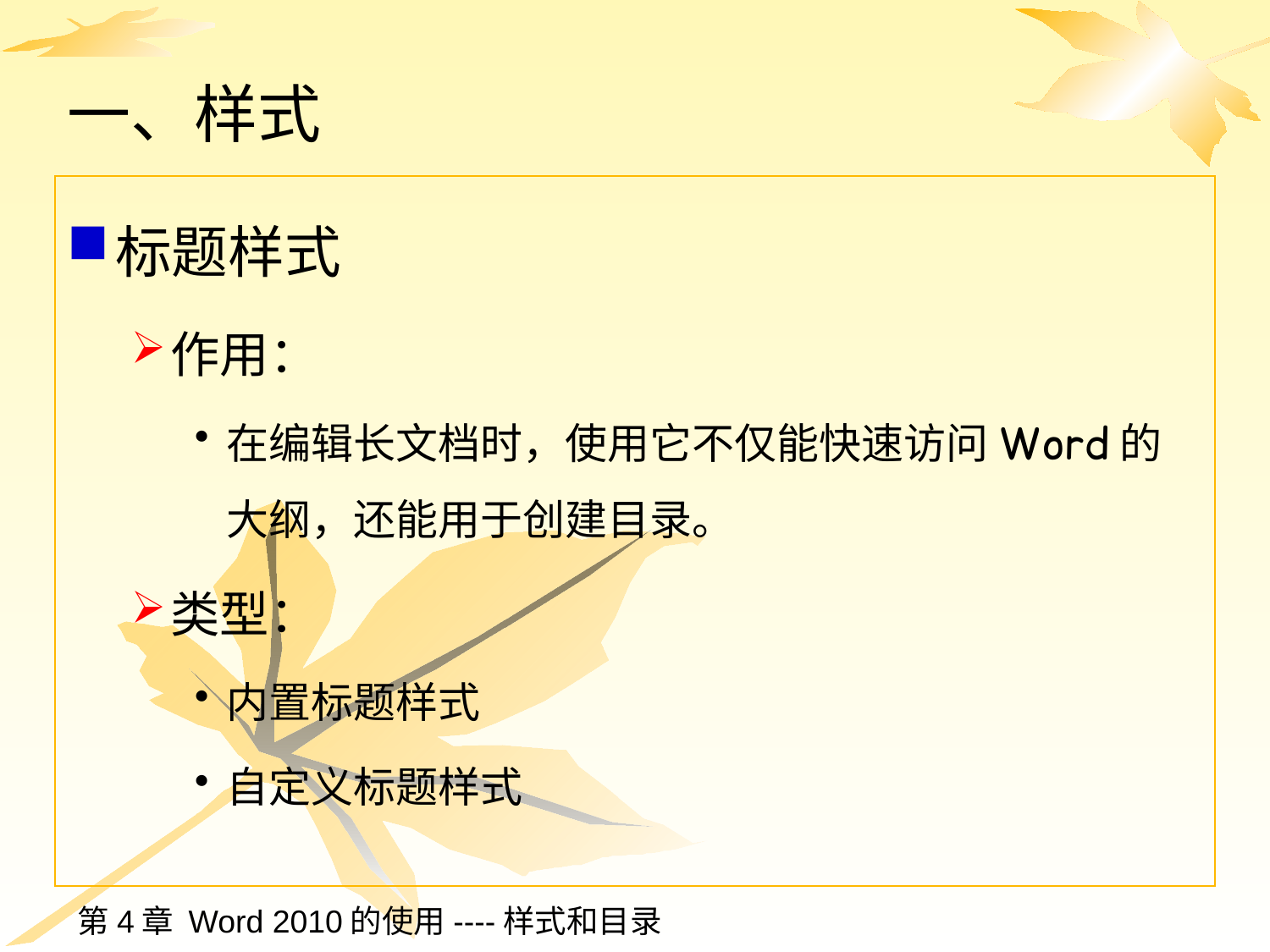

# 一、样式
标题样式
作用：
在编辑长文档时，使用它不仅能快速访问Word的大纲，还能用于创建目录。
类型：
内置标题样式
自定义标题样式